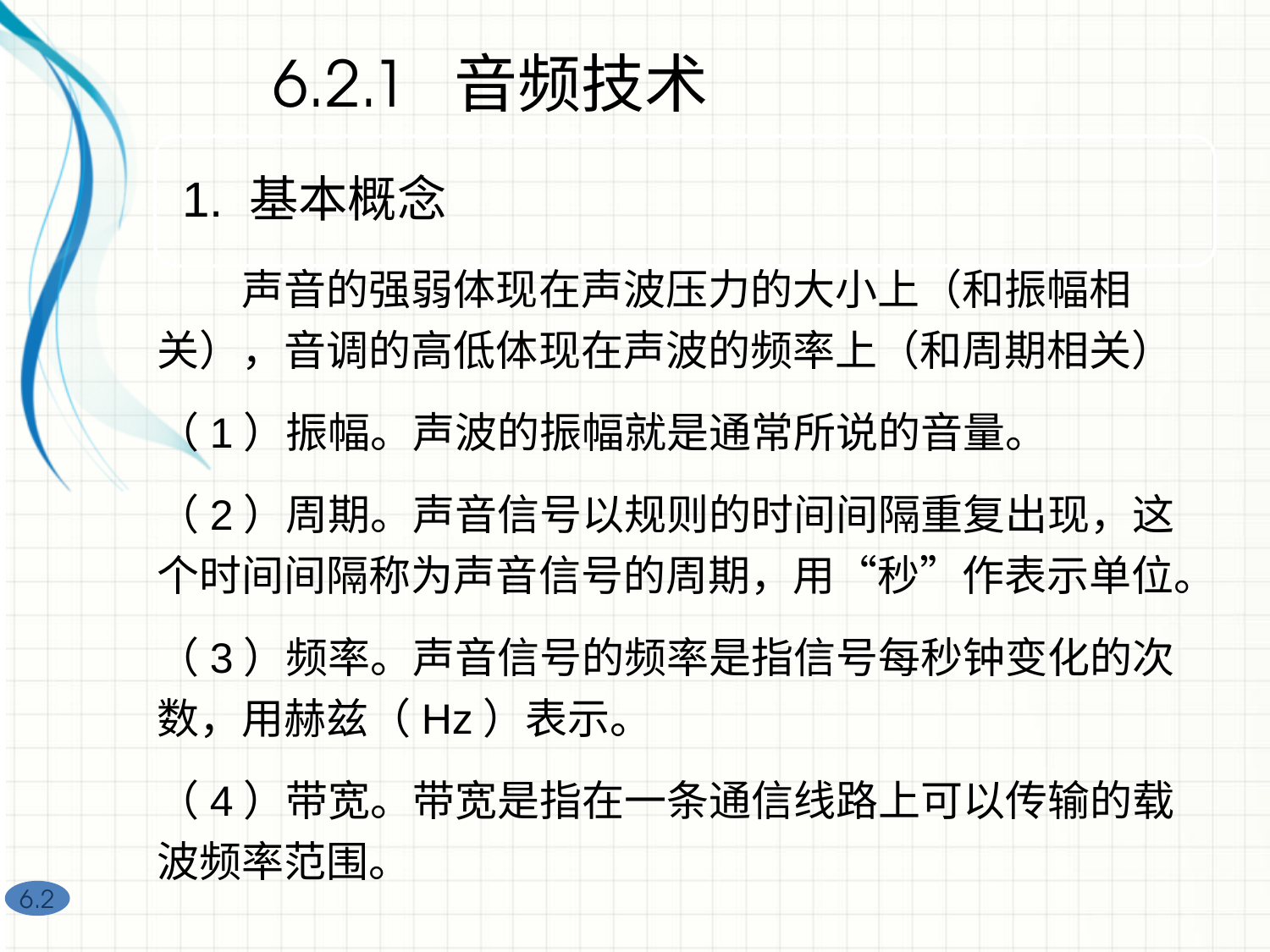

6.2.1  音频技术
1. 基本概念
　　声音的强弱体现在声波压力的大小上（和振幅相关），音调的高低体现在声波的频率上（和周期相关）
（1）振幅。声波的振幅就是通常所说的音量。
（2）周期。声音信号以规则的时间间隔重复出现，这个时间间隔称为声音信号的周期，用“秒”作表示单位。
（3）频率。声音信号的频率是指信号每秒钟变化的次数，用赫兹（Hz）表示。
（4）带宽。带宽是指在一条通信线路上可以传输的载波频率范围。